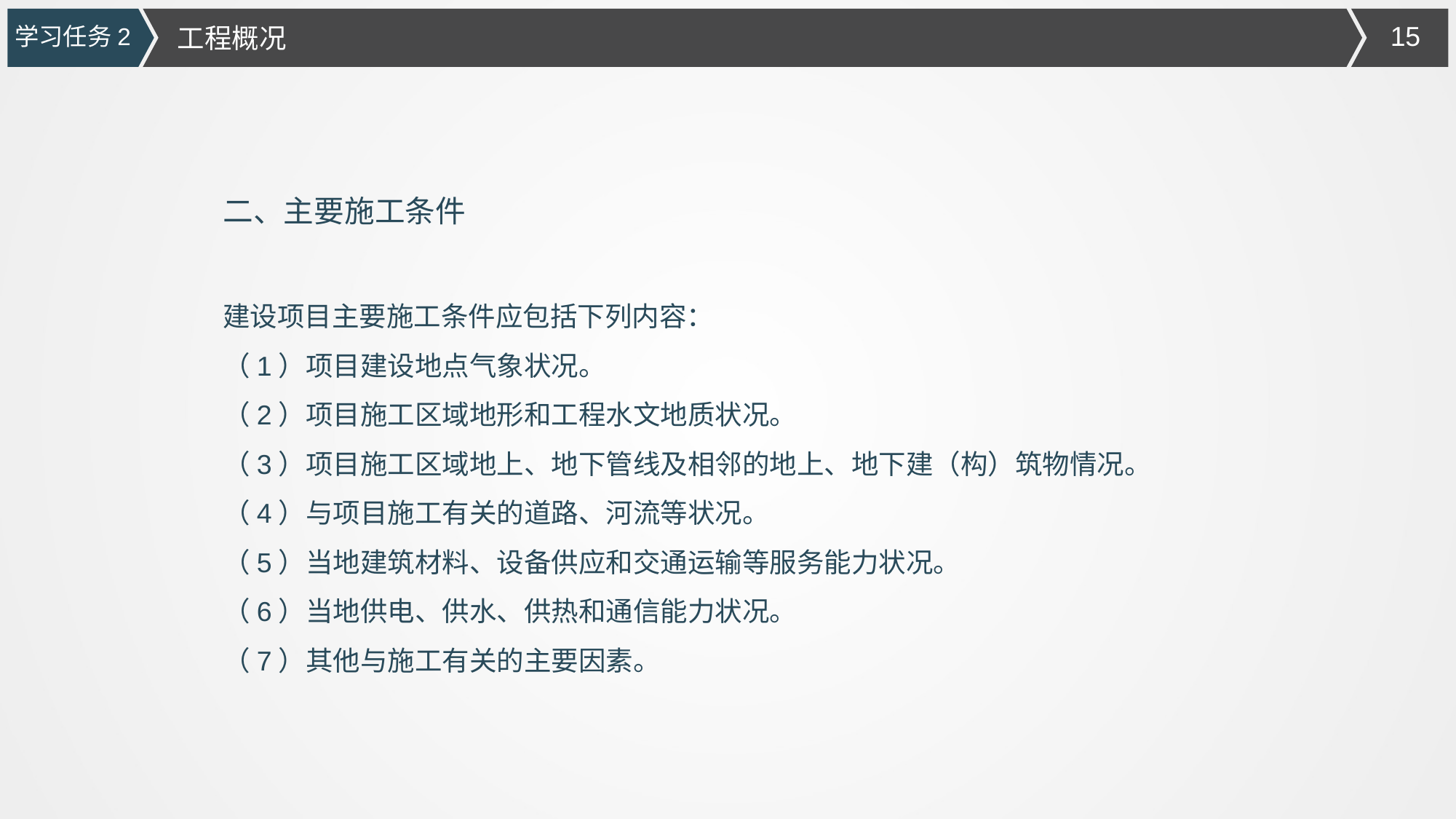

学习任务2
工程概况

二、主要施工条件

建设项目主要施工条件应包括下列内容：
（1）项目建设地点气象状况。
（2）项目施工区域地形和工程水文地质状况。
（3）项目施工区域地上、地下管线及相邻的地上、地下建（构）筑物情况。
（4）与项目施工有关的道路、河流等状况。
（5）当地建筑材料、设备供应和交通运输等服务能力状况。
（6）当地供电、供水、供热和通信能力状况。
（7）其他与施工有关的主要因素。